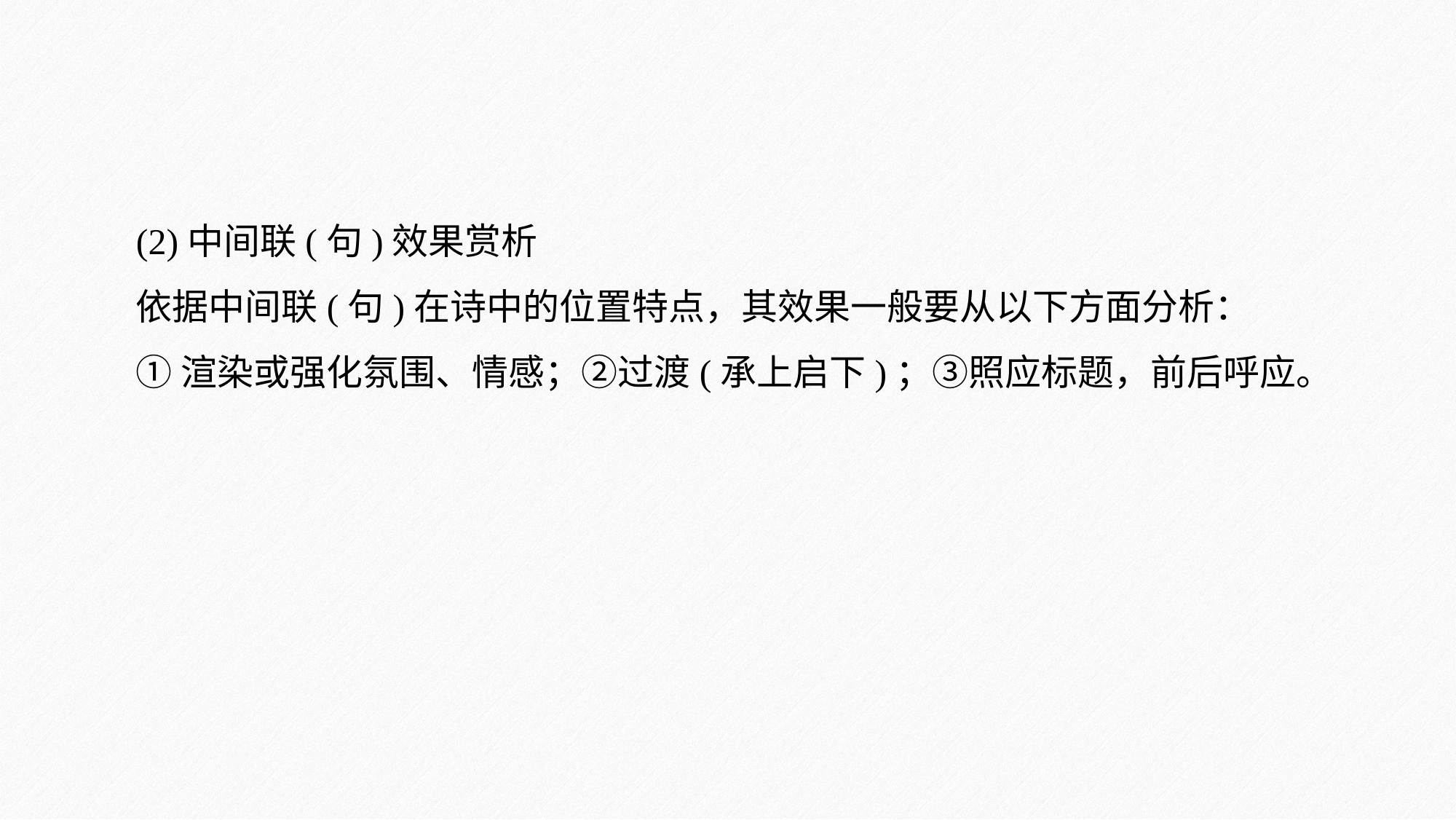

(2)中间联(句)效果赏析
依据中间联(句)在诗中的位置特点，其效果一般要从以下方面分析：
①渲染或强化氛围、情感；②过渡(承上启下)；③照应标题，前后呼应。